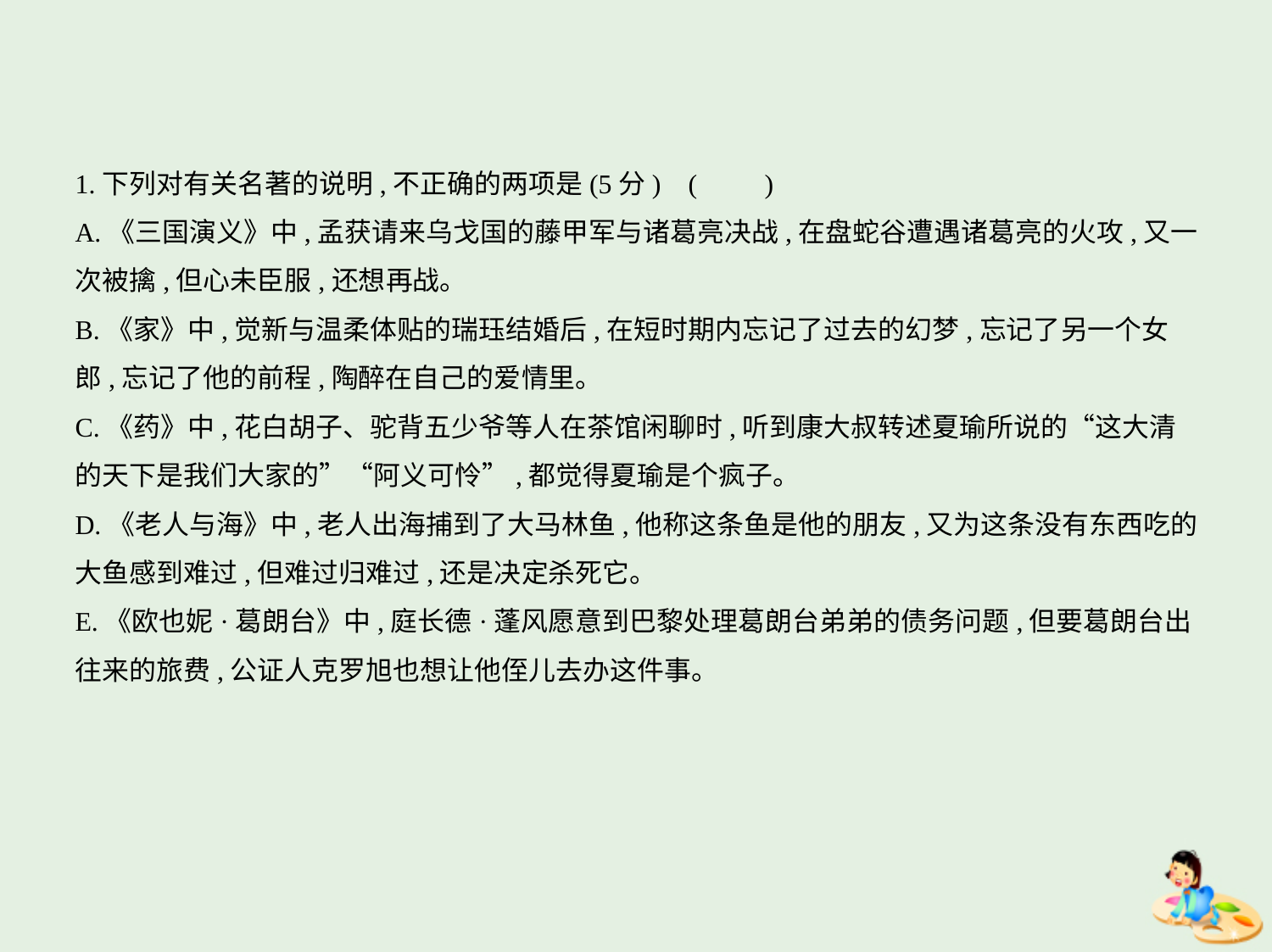

1.下列对有关名著的说明,不正确的两项是(5分) (　　)
A.《三国演义》中,孟获请来乌戈国的藤甲军与诸葛亮决战,在盘蛇谷遭遇诸葛亮的火攻,又一
次被擒,但心未臣服,还想再战。
B.《家》中,觉新与温柔体贴的瑞珏结婚后,在短时期内忘记了过去的幻梦,忘记了另一个女
郎,忘记了他的前程,陶醉在自己的爱情里。
C.《药》中,花白胡子、驼背五少爷等人在茶馆闲聊时,听到康大叔转述夏瑜所说的“这大清
的天下是我们大家的”“阿义可怜”,都觉得夏瑜是个疯子。
D.《老人与海》中,老人出海捕到了大马林鱼,他称这条鱼是他的朋友,又为这条没有东西吃的
大鱼感到难过,但难过归难过,还是决定杀死它。
E.《欧也妮·葛朗台》中,庭长德·蓬风愿意到巴黎处理葛朗台弟弟的债务问题,但要葛朗台出
往来的旅费,公证人克罗旭也想让他侄儿去办这件事。